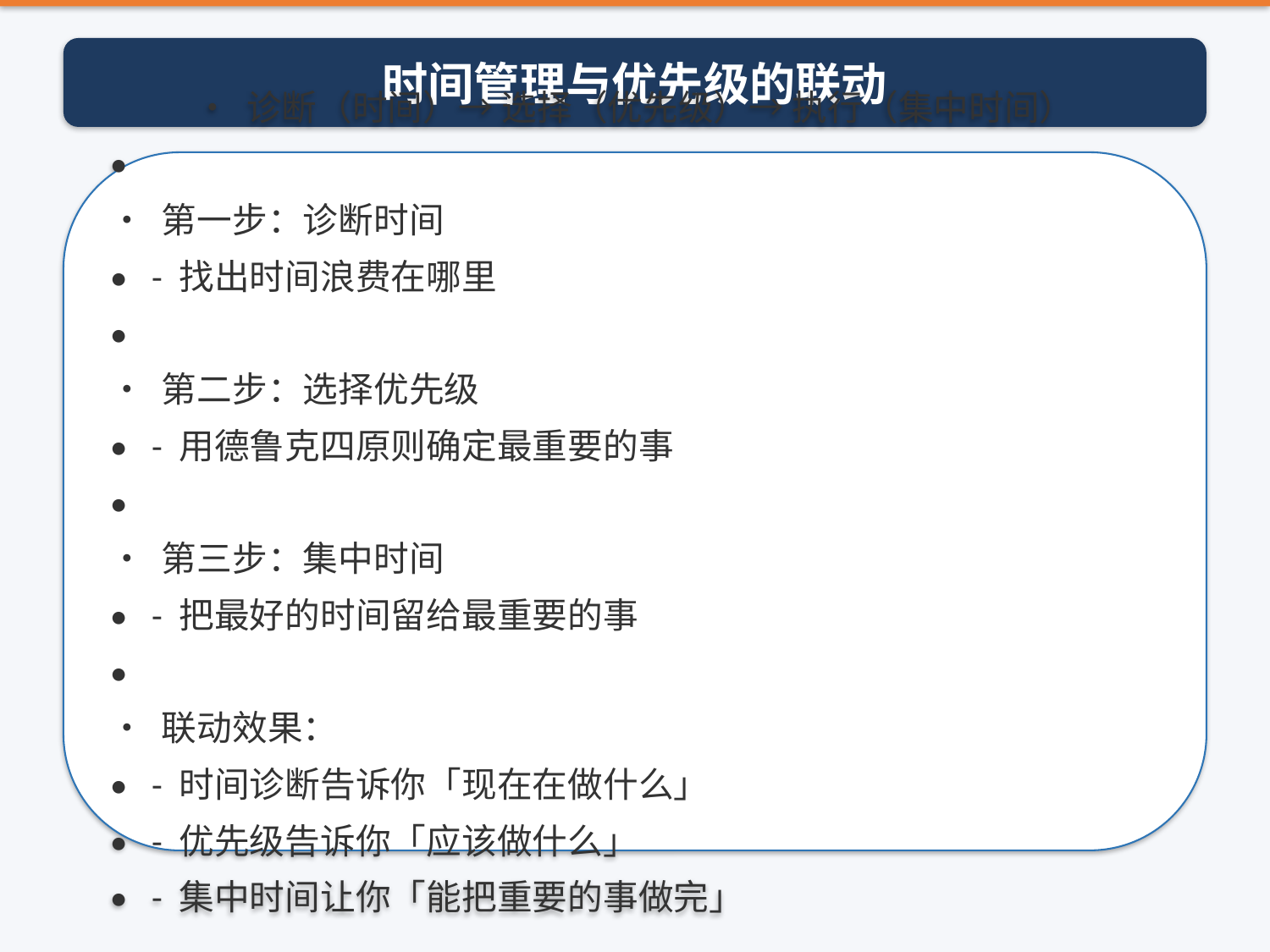

时间管理与优先级的联动
• 诊断（时间）→ 选择（优先级）→ 执行（集中时间）
•
• 第一步：诊断时间
•   - 找出时间浪费在哪里
•
• 第二步：选择优先级
•   - 用德鲁克四原则确定最重要的事
•
• 第三步：集中时间
•   - 把最好的时间留给最重要的事
•
• 联动效果：
•   - 时间诊断告诉你「现在在做什么」
•   - 优先级告诉你「应该做什么」
•   - 集中时间让你「能把重要的事做完」